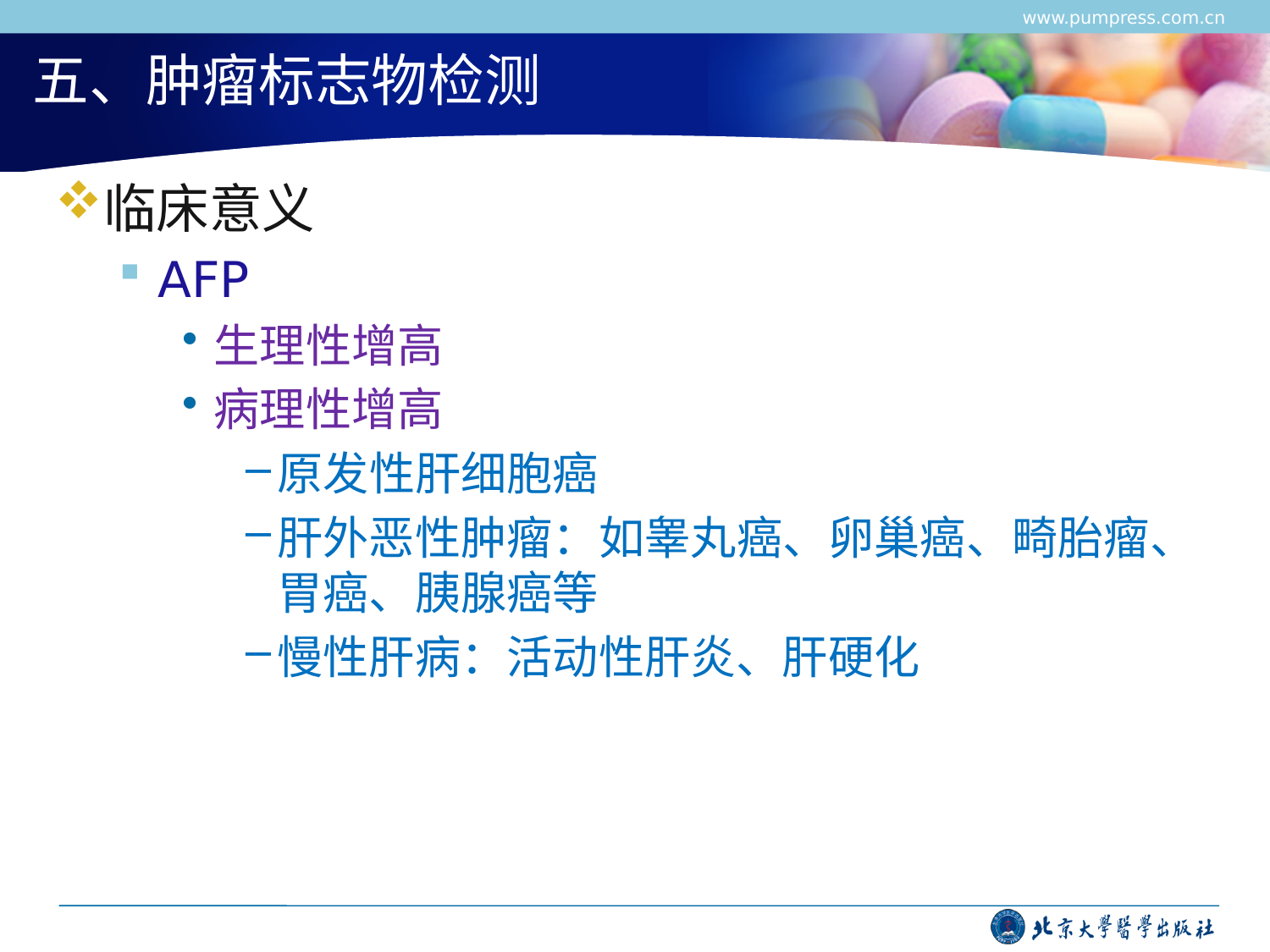

www.pumpress.com.cn
# 五、肿瘤标志物检测
临床意义
AFP
生理性增高
病理性增高
原发性肝细胞癌
肝外恶性肿瘤：如睾丸癌、卵巢癌、畸胎瘤、胃癌、胰腺癌等
慢性肝病：活动性肝炎、肝硬化